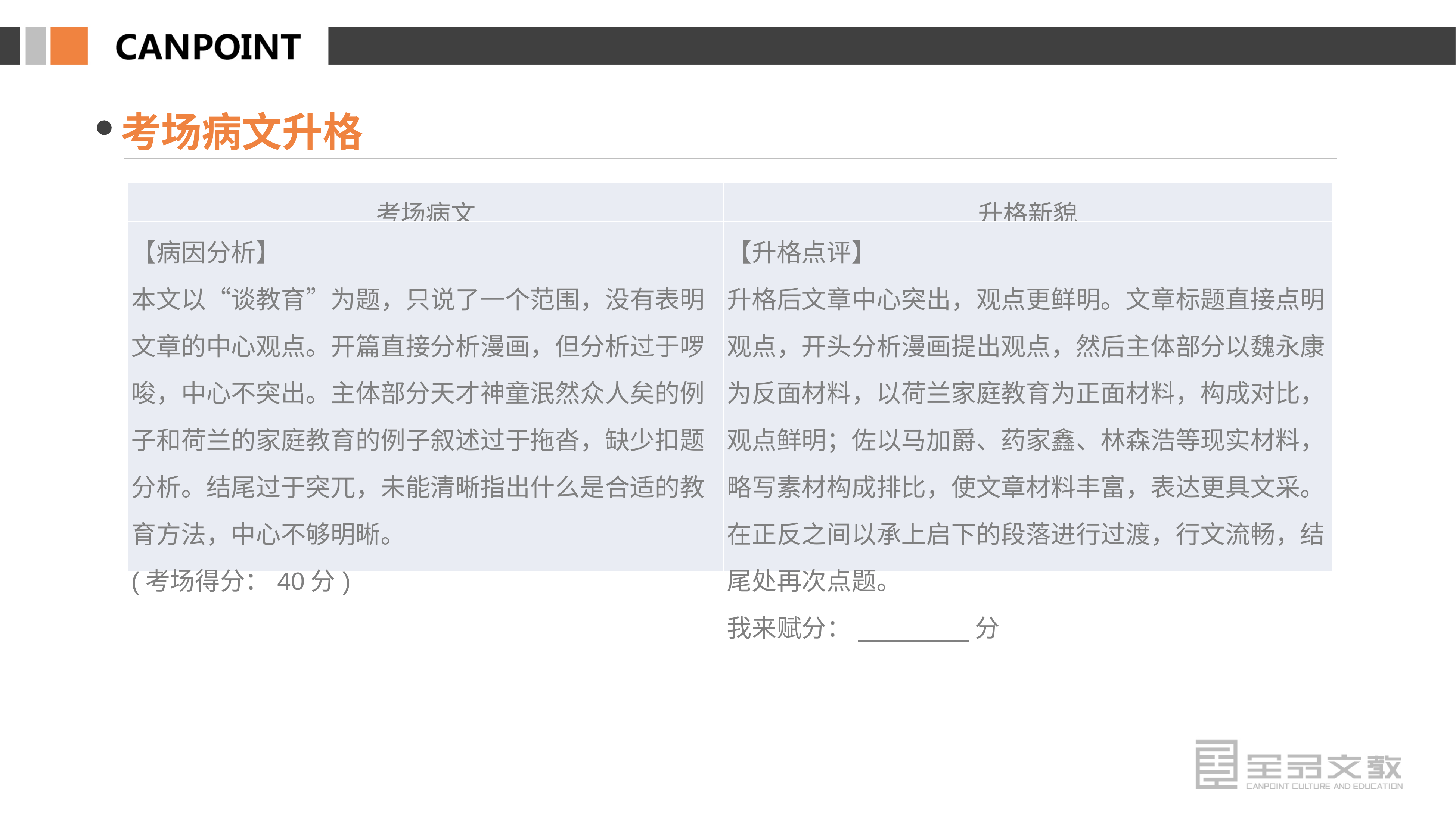

考场病文升格

| 考场病文 | 升格新貌 |
| --- | --- |
| 【病因分析】 本文以“谈教育”为题，只说了一个范围，没有表明文章的中心观点。开篇直接分析漫画，但分析过于啰唆，中心不突出。主体部分天才神童泯然众人矣的例子和荷兰的家庭教育的例子叙述过于拖沓，缺少扣题分析。结尾过于突兀，未能清晰指出什么是合适的教育方法，中心不够明晰。 (考场得分：40分) | 【升格点评】 升格后文章中心突出，观点更鲜明。文章标题直接点明观点，开头分析漫画提出观点，然后主体部分以魏永康为反面材料，以荷兰家庭教育为正面材料，构成对比，观点鲜明；佐以马加爵、药家鑫、林森浩等现实材料，略写素材构成排比，使文章材料丰富，表达更具文采。在正反之间以承上启下的段落进行过渡，行文流畅，结尾处再次点题。 我来赋分：\_\_\_\_\_\_\_\_分 |